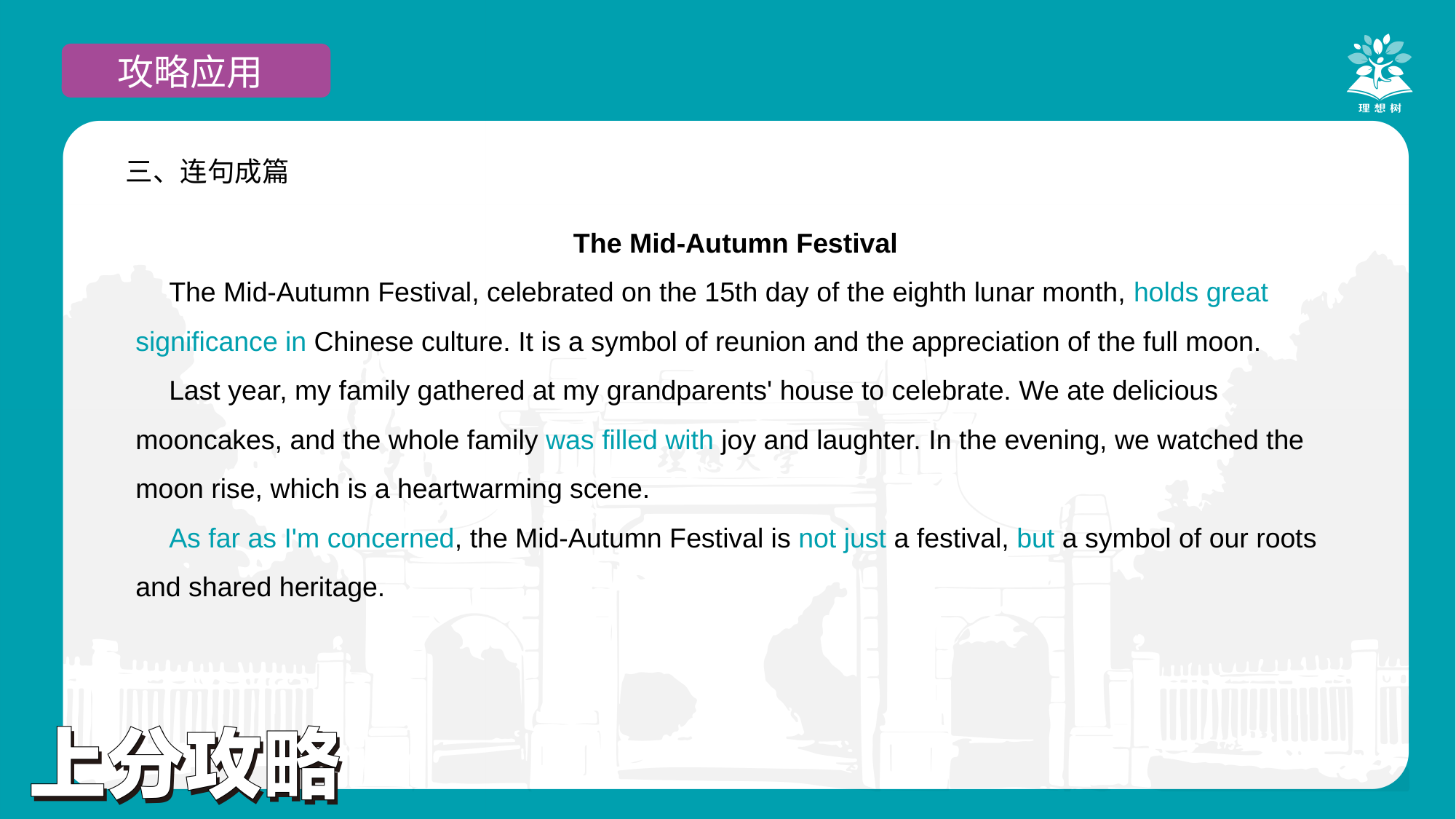

攻略应用
三、连句成篇
The Mid-Autumn Festival
The Mid-Autumn Festival, celebrated on the 15th day of the eighth lunar month, holds great significance in Chinese culture. It is a symbol of reunion and the appreciation of the full moon.
Last year, my family gathered at my grandparents' house to celebrate. We ate delicious mooncakes, and the whole family was filled with joy and laughter. In the evening, we watched the moon rise, which is a heartwarming scene.
As far as I'm concerned, the Mid-Autumn Festival is not just a festival, but a symbol of our roots and shared heritage.